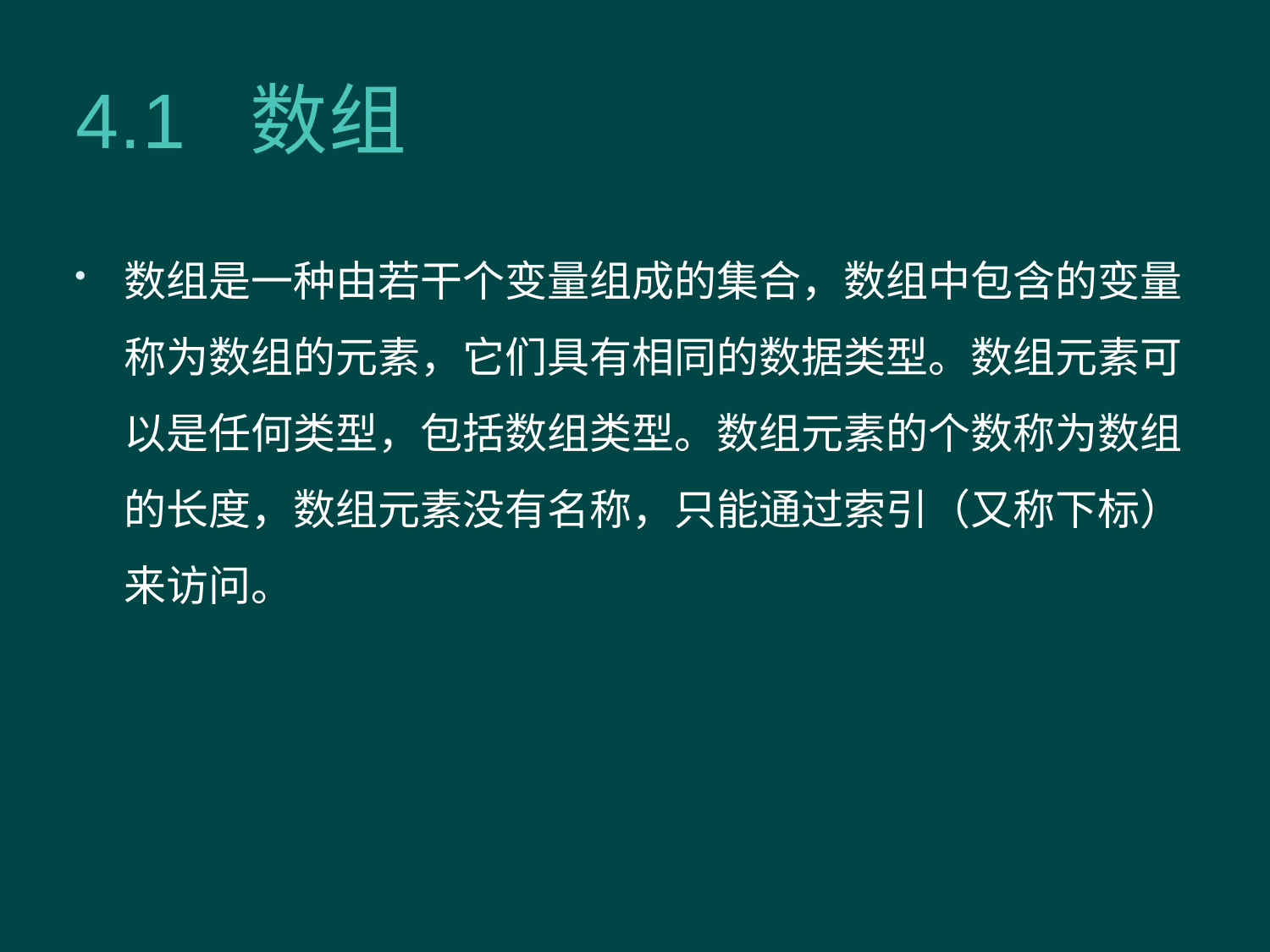

# 4.1  数组
数组是一种由若干个变量组成的集合，数组中包含的变量称为数组的元素，它们具有相同的数据类型。数组元素可以是任何类型，包括数组类型。数组元素的个数称为数组的长度，数组元素没有名称，只能通过索引（又称下标）来访问。